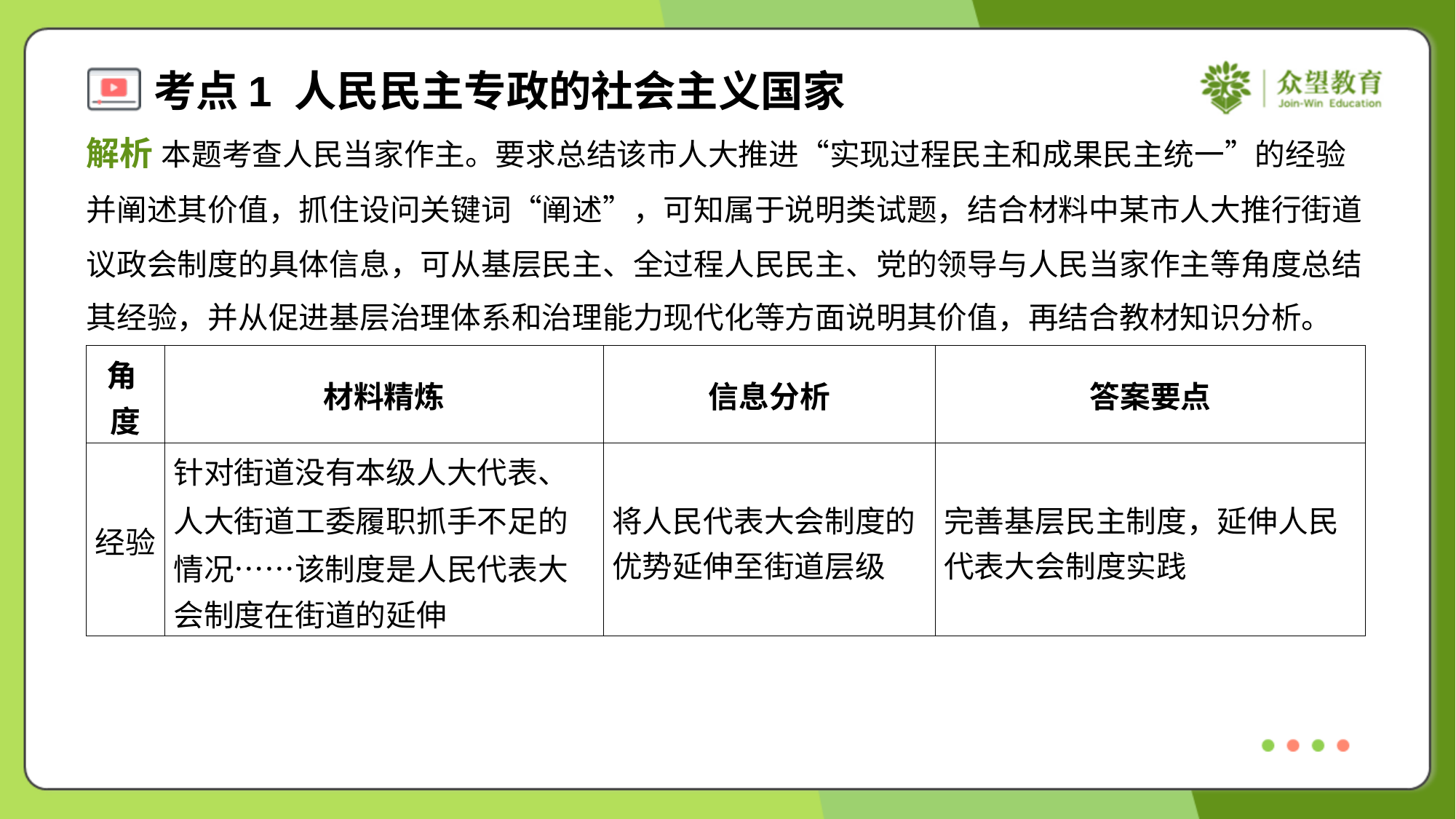

解析 本题考查人民当家作主。要求总结该市人大推进“实现过程民主和成果民主统一”的经验
并阐述其价值，抓住设问关键词“阐述”，可知属于说明类试题，结合材料中某市人大推行街道
议政会制度的具体信息，可从基层民主、全过程人民民主、党的领导与人民当家作主等角度总结
其经验，并从促进基层治理体系和治理能力现代化等方面说明其价值，再结合教材知识分析。
| 角 度 | 材料精炼 | 信息分析 | 答案要点 |
| --- | --- | --- | --- |
| 经验 | 针对街道没有本级人大代表、 人大街道工委履职抓手不足的 情况……该制度是人民代表大 会制度在街道的延伸 | 将人民代表大会制度的 优势延伸至街道层级 | 完善基层民主制度，延伸人民 代表大会制度实践 |